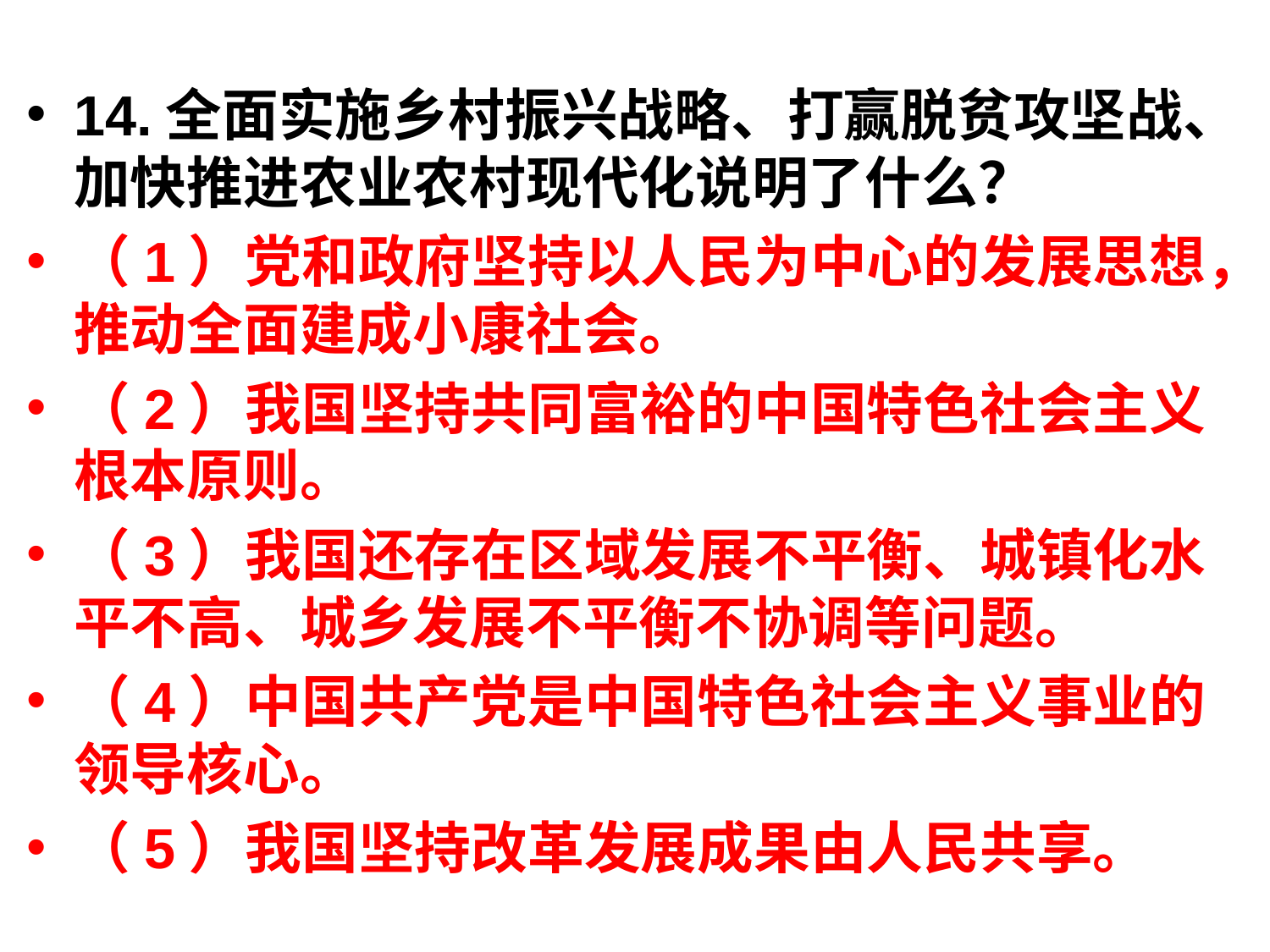

14.全面实施乡村振兴战略、打赢脱贫攻坚战、加快推进农业农村现代化说明了什么？
（1）党和政府坚持以人民为中心的发展思想，推动全面建成小康社会。
（2）我国坚持共同富裕的中国特色社会主义根本原则。
（3）我国还存在区域发展不平衡、城镇化水平不高、城乡发展不平衡不协调等问题。
（4）中国共产党是中国特色社会主义事业的领导核心。
（5）我国坚持改革发展成果由人民共享。